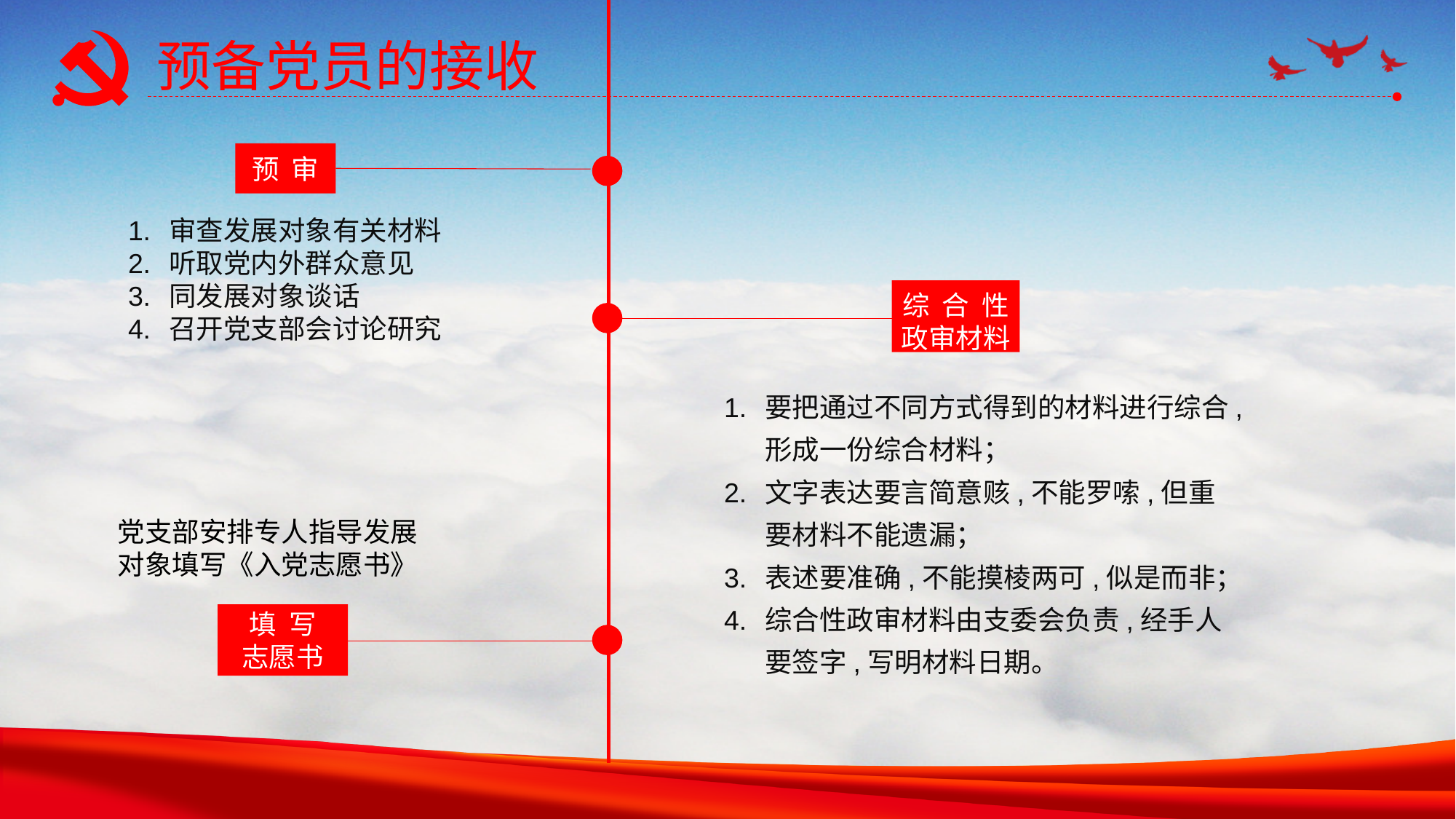

预备党员的接收
预  审
审查发展对象有关材料
听取党内外群众意见
同发展对象谈话
召开党支部会讨论研究
综  合  性
政审材料
要把通过不同方式得到的材料进行综合,形成一份综合材料；
文字表达要言简意赅,不能罗嗦,但重要材料不能遗漏；
表述要准确,不能摸棱两可,似是而非；
综合性政审材料由支委会负责,经手人要签字,写明材料日期。
党支部安排专人指导发展对象填写《入党志愿书》
填  写
志愿书